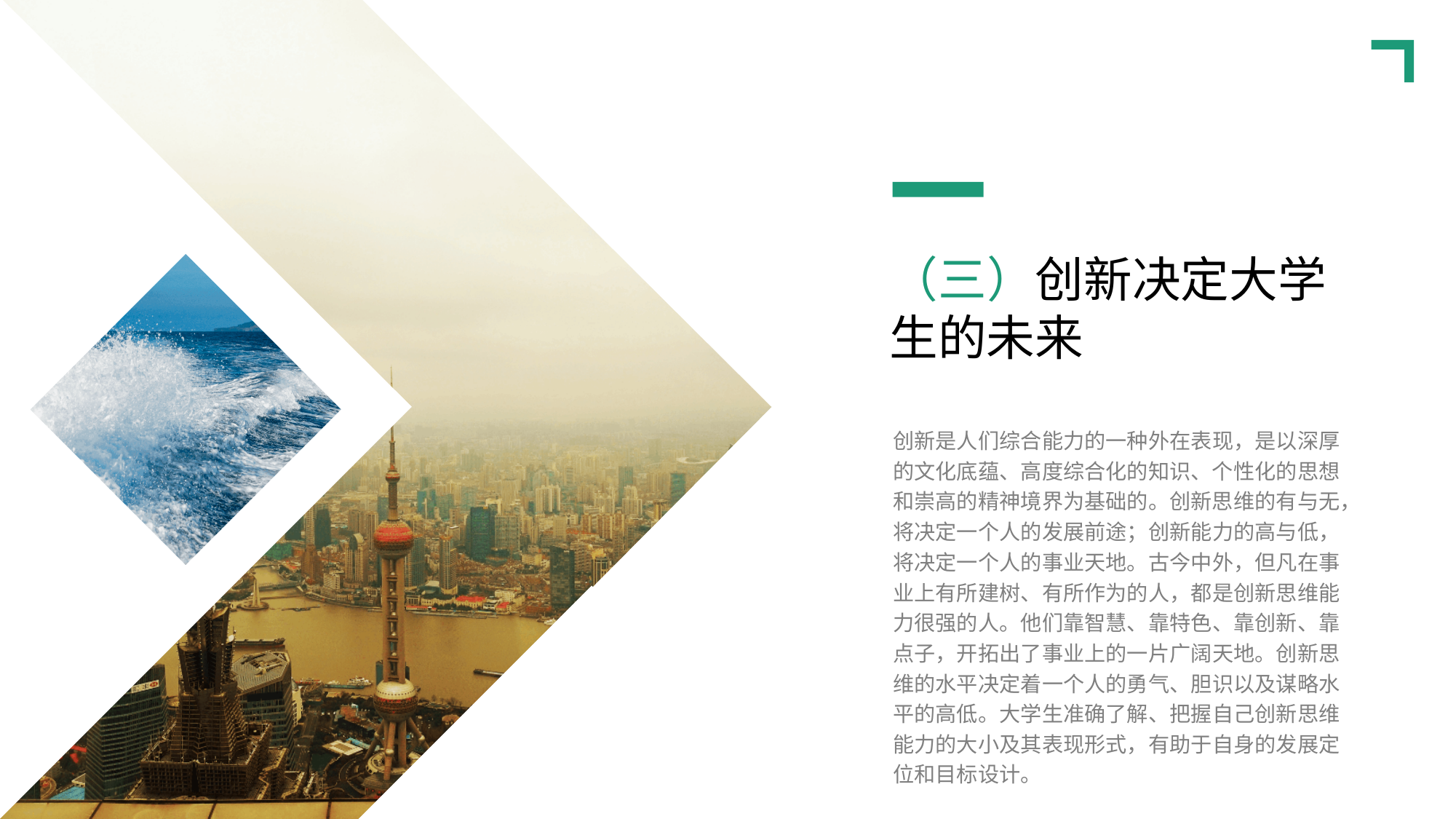

（三）创新决定大学生的未来

创新是人们综合能力的一种外在表现，是以深厚的文化底蕴、高度综合化的知识、个性化的思想和崇高的精神境界为基础的。创新思维的有与无，将决定一个人的发展前途；创新能力的高与低，将决定一个人的事业天地。古今中外，但凡在事业上有所建树、有所作为的人，都是创新思维能力很强的人。他们靠智慧、靠特色、靠创新、靠点子，开拓出了事业上的一片广阔天地。创新思维的水平决定着一个人的勇气、胆识以及谋略水平的高低。大学生准确了解、把握自己创新思维能力的大小及其表现形式，有助于自身的发展定位和目标设计。